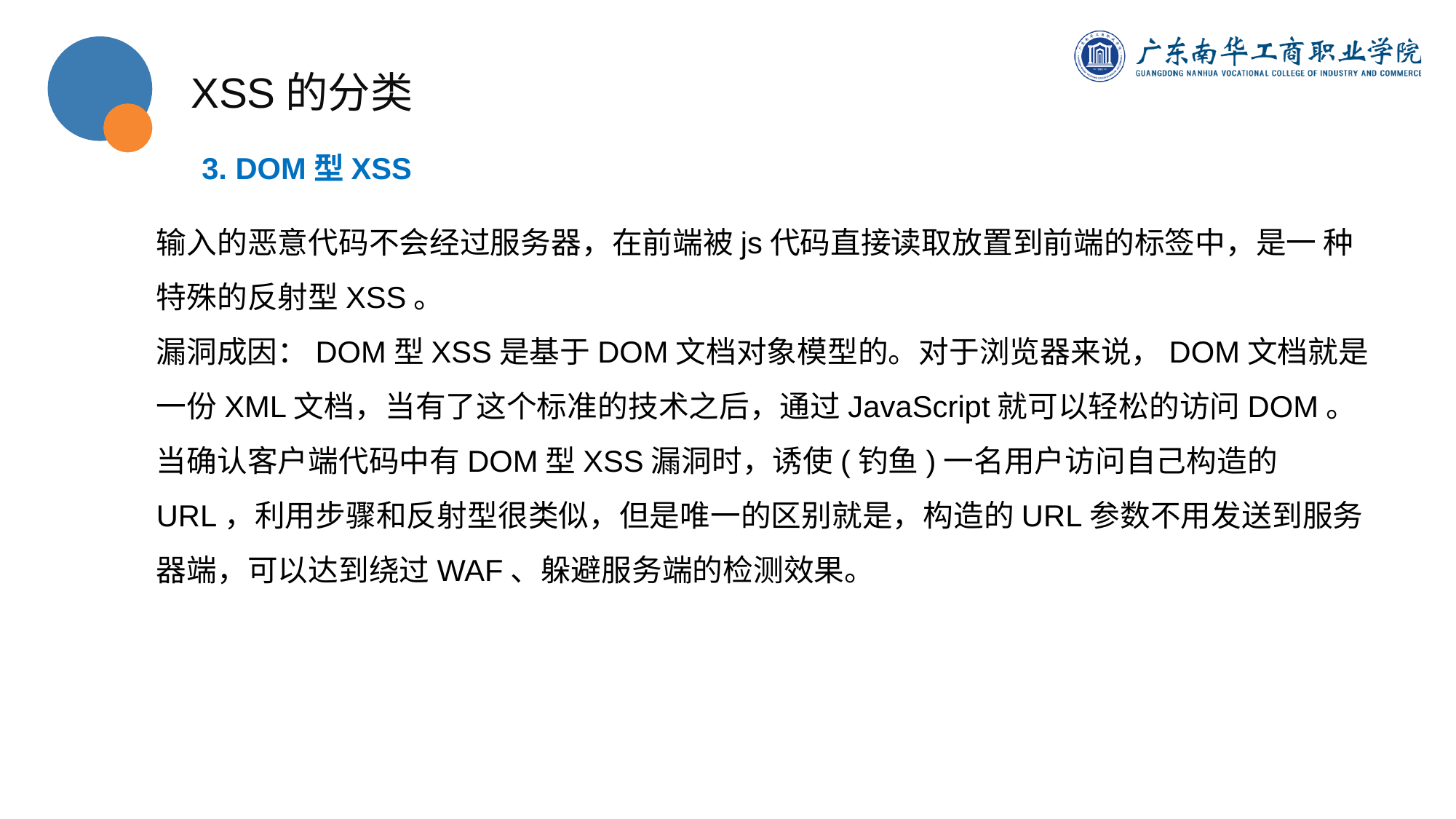

XSS的分类

3. DOM型XSS
输入的恶意代码不会经过服务器，在前端被js代码直接读取放置到前端的标签中，是一 种特殊的反射型XSS。
漏洞成因：DOM型XSS是基于DOM文档对象模型的。对于浏览器来说，DOM文档就是一份XML文档，当有了这个标准的技术之后，通过JavaScript就可以轻松的访问DOM。当确认客户端代码中有DOM型XSS漏洞时，诱使(钓鱼)一名用户访问自己构造的URL，利用步骤和反射型很类似，但是唯一的区别就是，构造的URL参数不用发送到服务器端，可以达到绕过WAF、躲避服务端的检测效果。